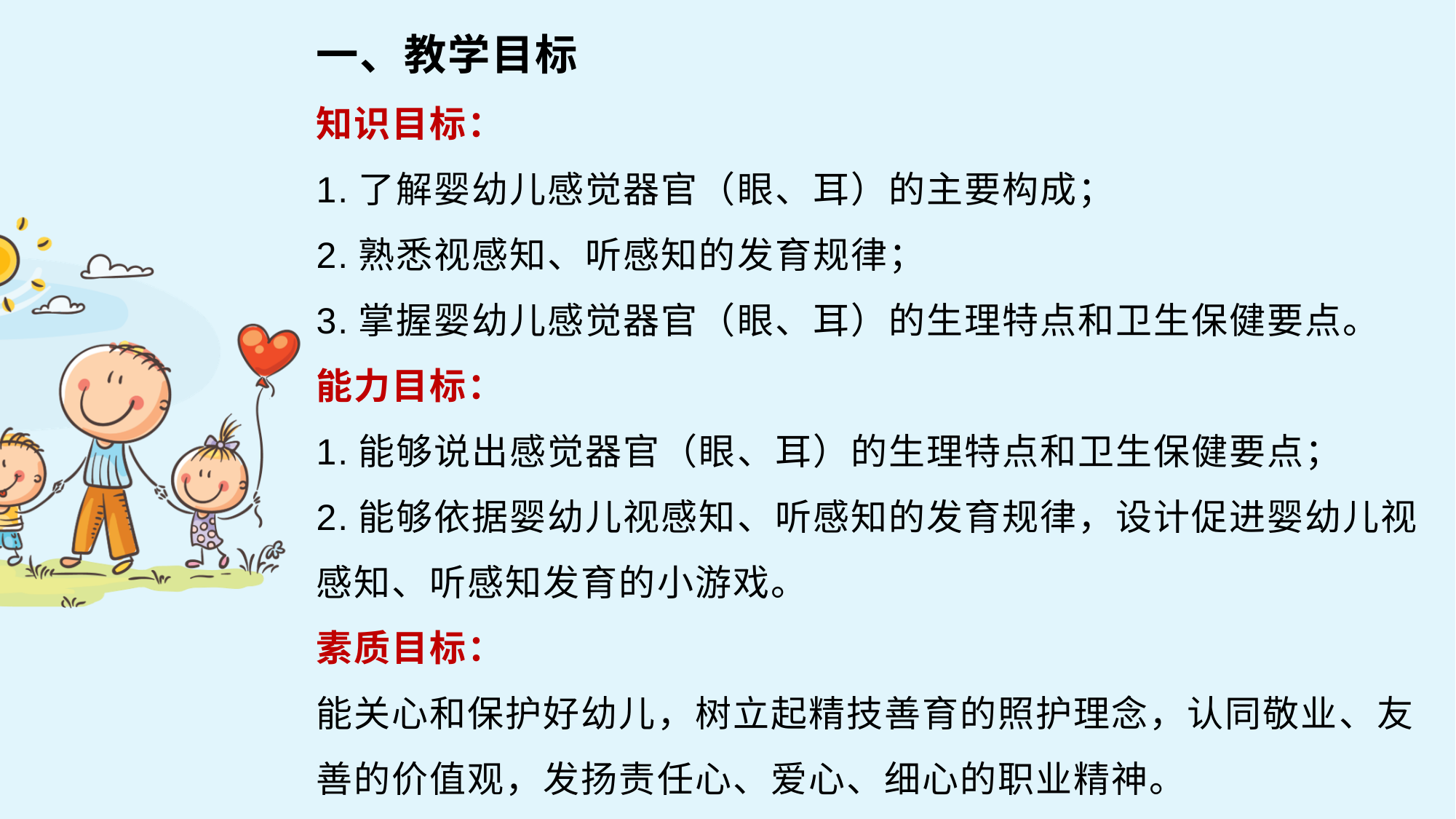

一、教学目标
知识目标：
1.了解婴幼儿感觉器官（眼、耳）的主要构成；
2.熟悉视感知、听感知的发育规律；
3.掌握婴幼儿感觉器官（眼、耳）的生理特点和卫生保健要点。
能力目标：
1.能够说出感觉器官（眼、耳）的生理特点和卫生保健要点；
2.能够依据婴幼儿视感知、听感知的发育规律，设计促进婴幼儿视感知、听感知发育的小游戏。
素质目标：
能关心和保护好幼儿，树立起精技善育的照护理念，认同敬业、友善的价值观，发扬责任心、爱心、细心的职业精神。